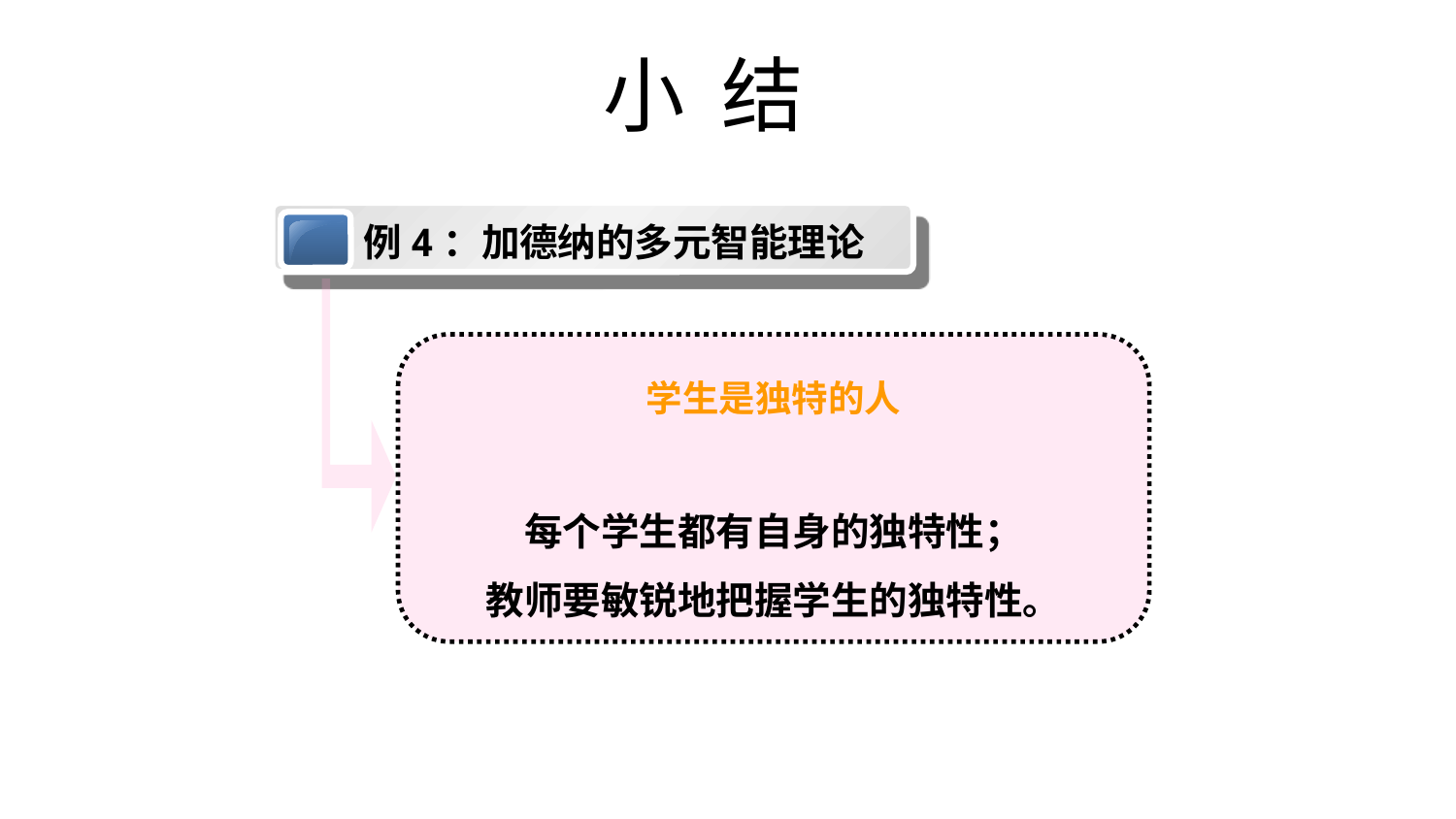

# 小  结

例4：加德纳的多元智能理论

学生是独特的人

每个学生都有自身的独特性；
教师要敏锐地把握学生的独特性。